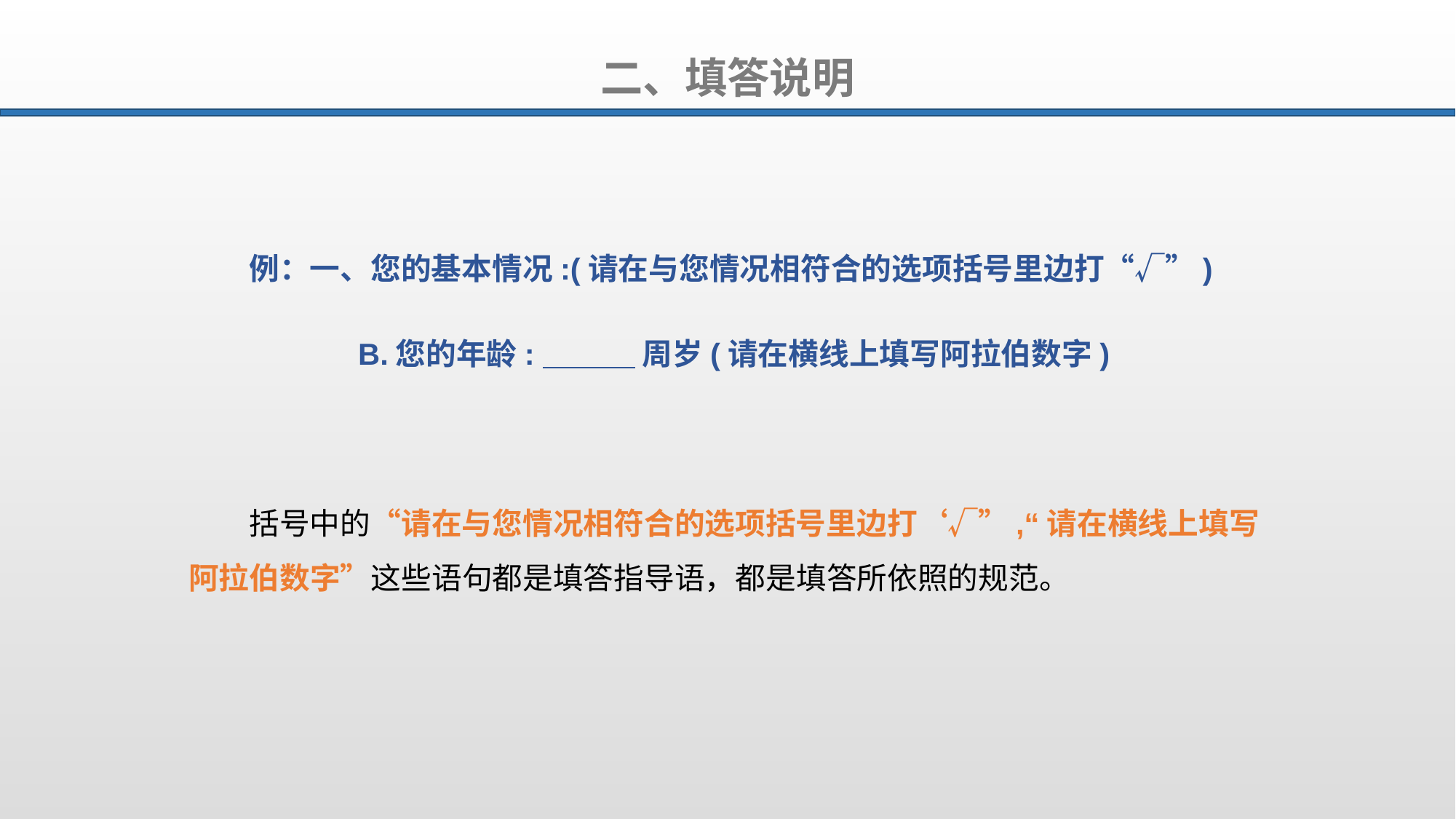

二、填答说明

例：一、您的基本情况:(请在与您情况相符合的选项括号里边打“√”)
             B.您的年龄:            周岁(请在横线上填写阿拉伯数字)

括号中的“请在与您情况相符合的选项括号里边打‘√”,“请在横线上填写阿拉伯数字”这些语句都是填答指导语，都是填答所依照的规范。